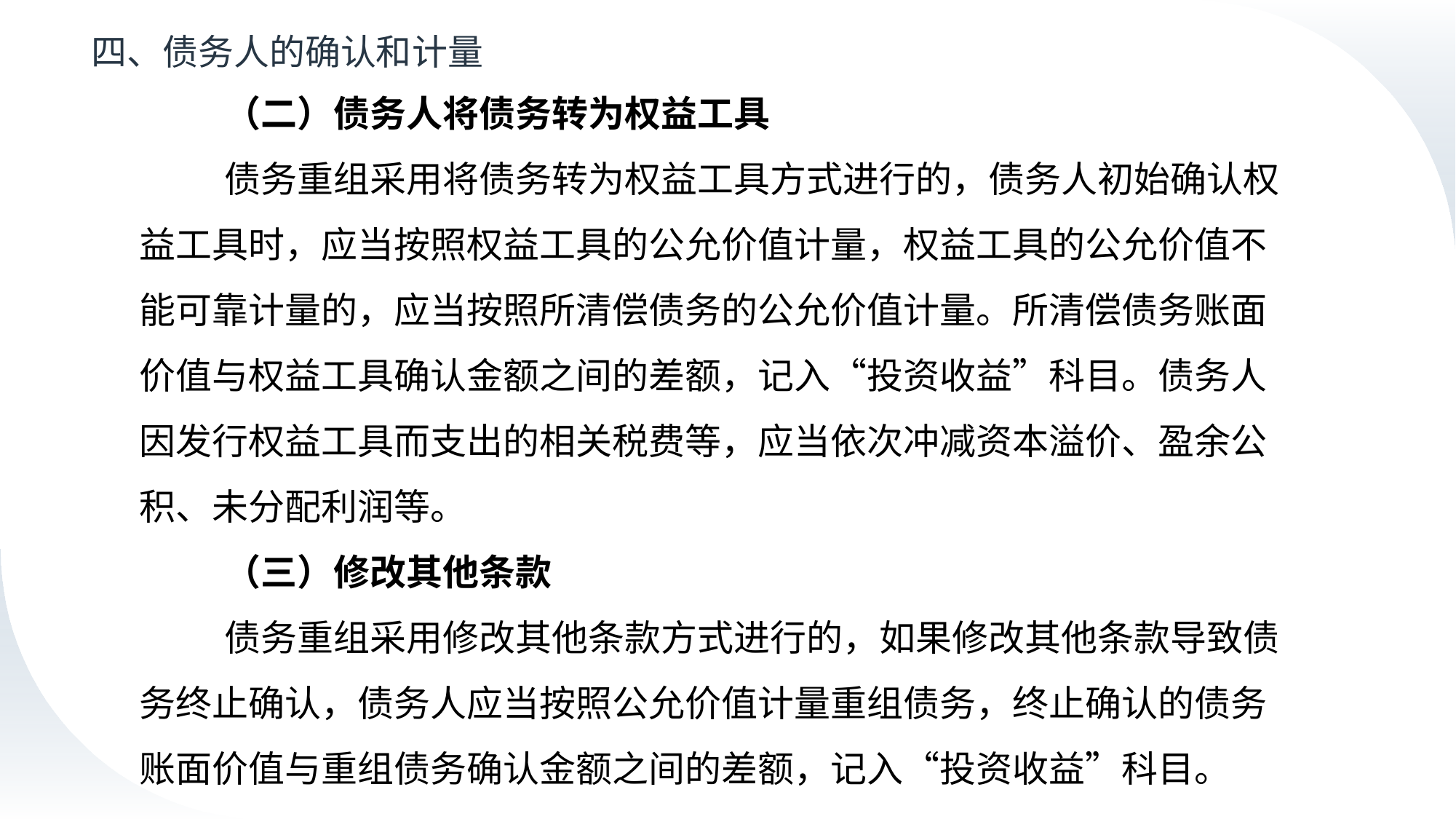

# 四、债务人的确认和计量
（二）债务人将债务转为权益工具
债务重组采用将债务转为权益工具方式进行的，债务人初始确认权益工具时，应当按照权益工具的公允价值计量，权益工具的公允价值不能可靠计量的，应当按照所清偿债务的公允价值计量。所清偿债务账面价值与权益工具确认金额之间的差额，记入“投资收益”科目。债务人因发行权益工具而支出的相关税费等，应当依次冲减资本溢价、盈余公积、未分配利润等。
（三）修改其他条款
债务重组采用修改其他条款方式进行的，如果修改其他条款导致债务终止确认，债务人应当按照公允价值计量重组债务，终止确认的债务账面价值与重组债务确认金额之间的差额，记入“投资收益”科目。